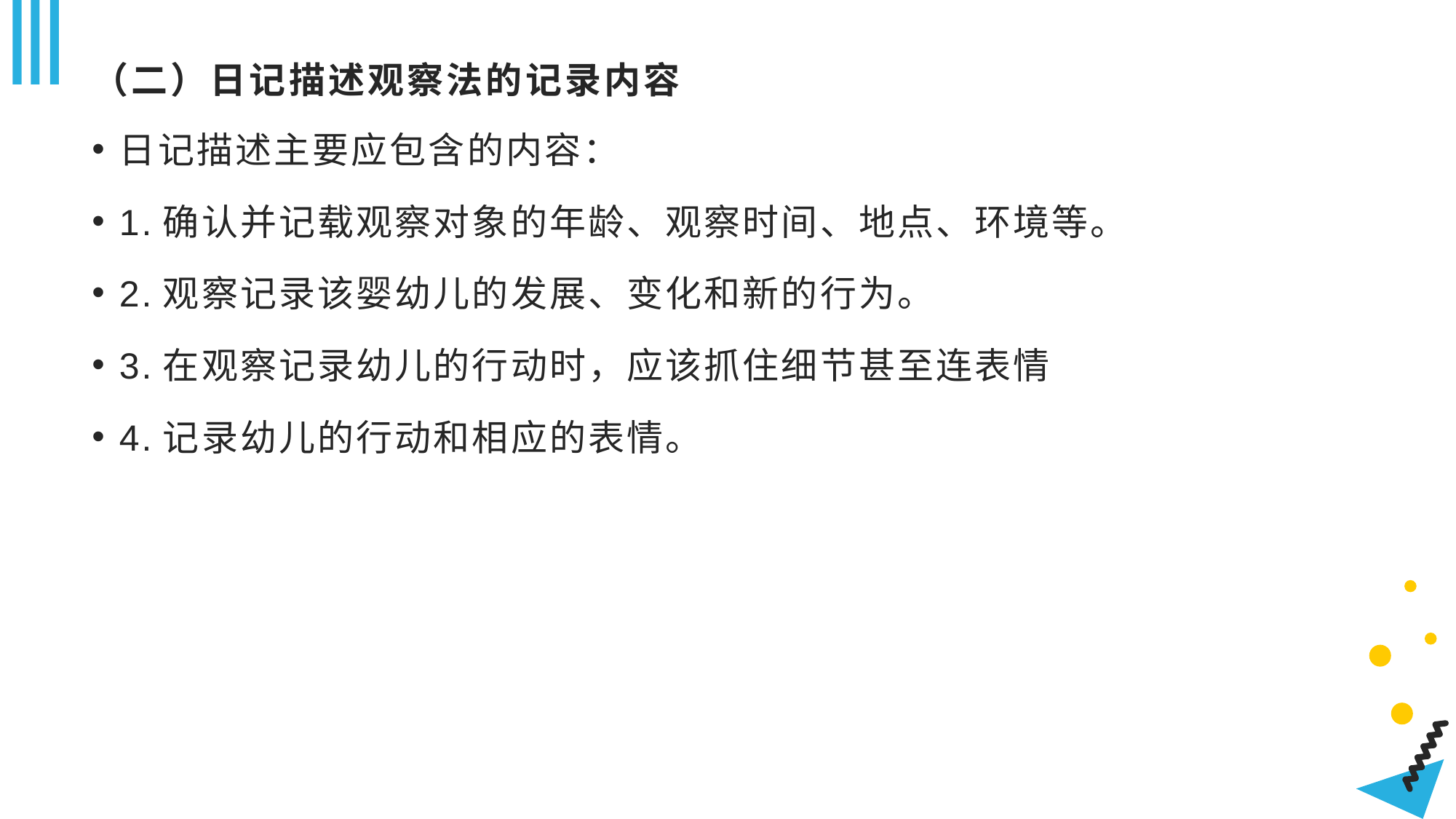

# （二）日记描述观察法的记录内容
日记描述主要应包含的内容：
1.确认并记载观察对象的年龄、观察时间、地点、环境等。
2.观察记录该婴幼儿的发展、变化和新的行为。
3.在观察记录幼儿的行动时，应该抓住细节甚至连表情
4.记录幼儿的行动和相应的表情。